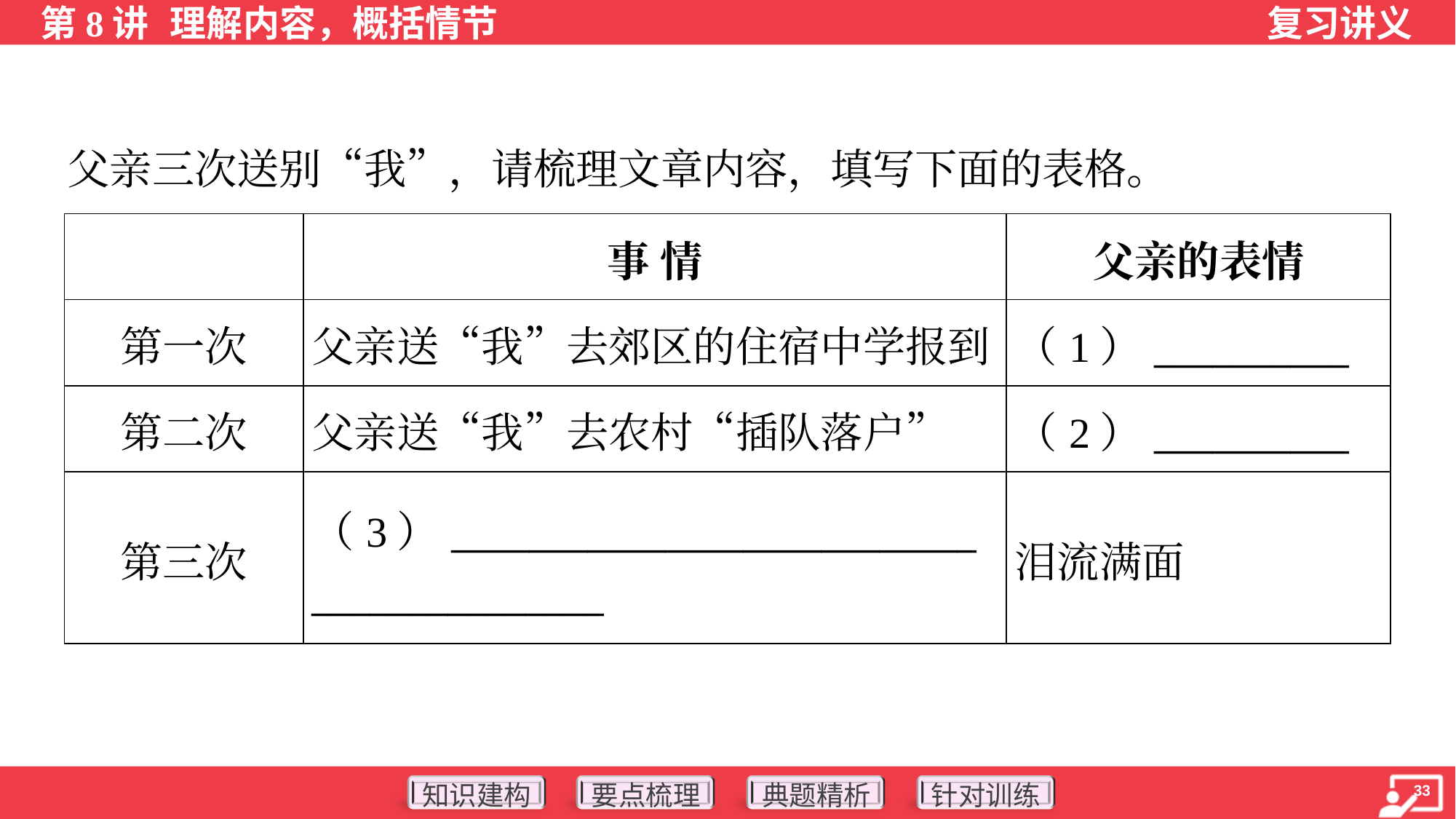

父亲三次送别“我”，请梳理文章内容，填写下面的表格。
|  | 事 情 | 父亲的表情 |
| --- | --- | --- |
| 第一次 | 父亲送“我”去郊区的住宿中学报到 | （1）\_\_\_\_\_\_\_\_\_\_ |
| 第二次 | 父亲送“我”去农村“插队落户” | （2）\_\_\_\_\_\_\_\_\_\_ |
| 第三次 | （3）\_\_\_\_\_\_\_\_\_\_\_\_\_\_\_\_\_\_\_\_\_\_\_\_\_\_\_ \_\_\_\_\_\_\_\_\_\_\_\_\_\_\_ | 泪流满面 |